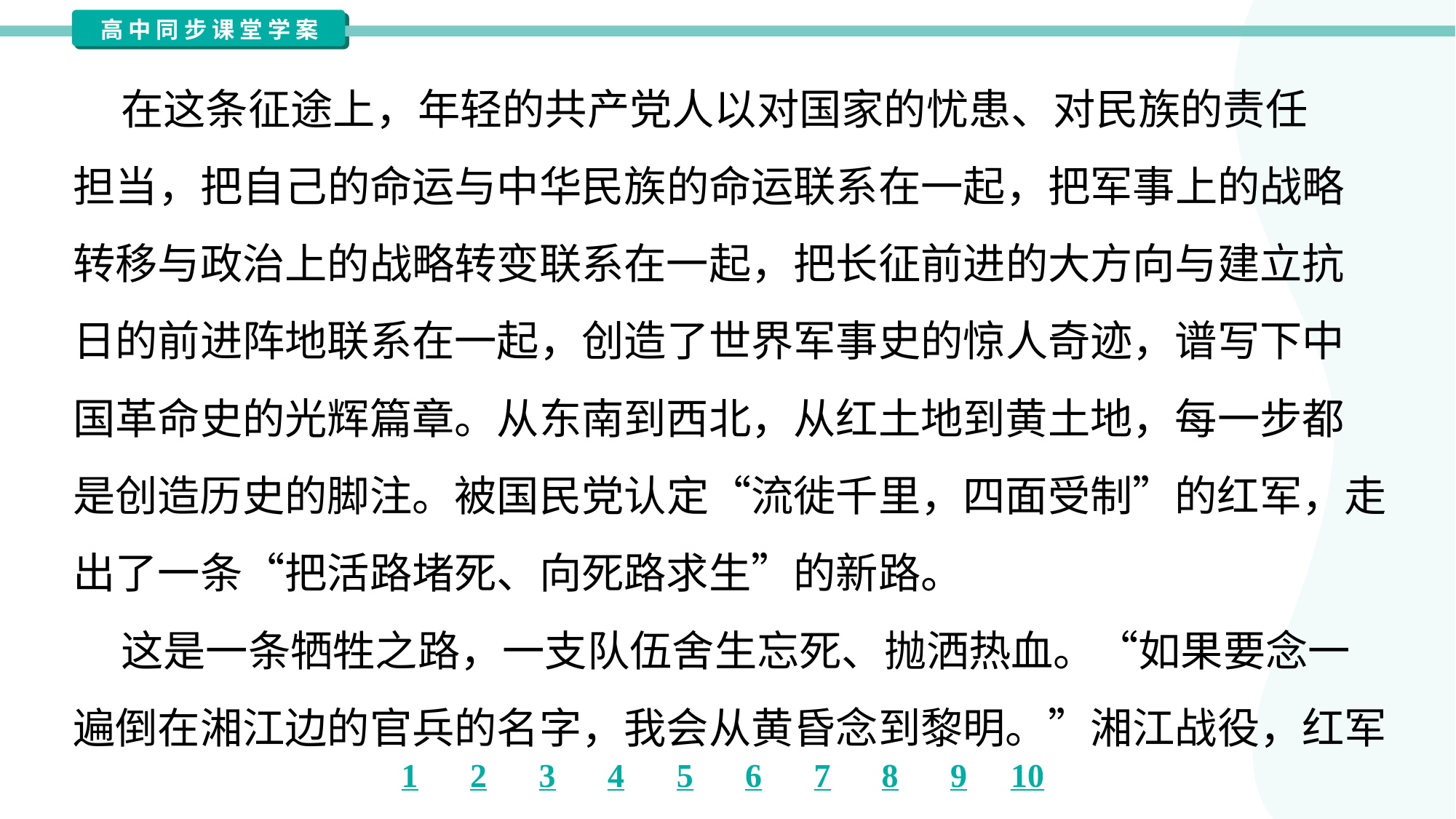

在这条征途上，年轻的共产党人以对国家的忧患、对民族的责任
担当，把自己的命运与中华民族的命运联系在一起，把军事上的战略
转移与政治上的战略转变联系在一起，把长征前进的大方向与建立抗
日的前进阵地联系在一起，创造了世界军事史的惊人奇迹，谱写下中
国革命史的光辉篇章。从东南到西北，从红土地到黄土地，每一步都
是创造历史的脚注。被国民党认定“流徙千里，四面受制”的红军，走
出了一条“把活路堵死、向死路求生”的新路。
    这是一条牺牲之路，一支队伍舍生忘死、抛洒热血。“如果要念一
遍倒在湘江边的官兵的名字，我会从黄昏念到黎明。”湘江战役，红军